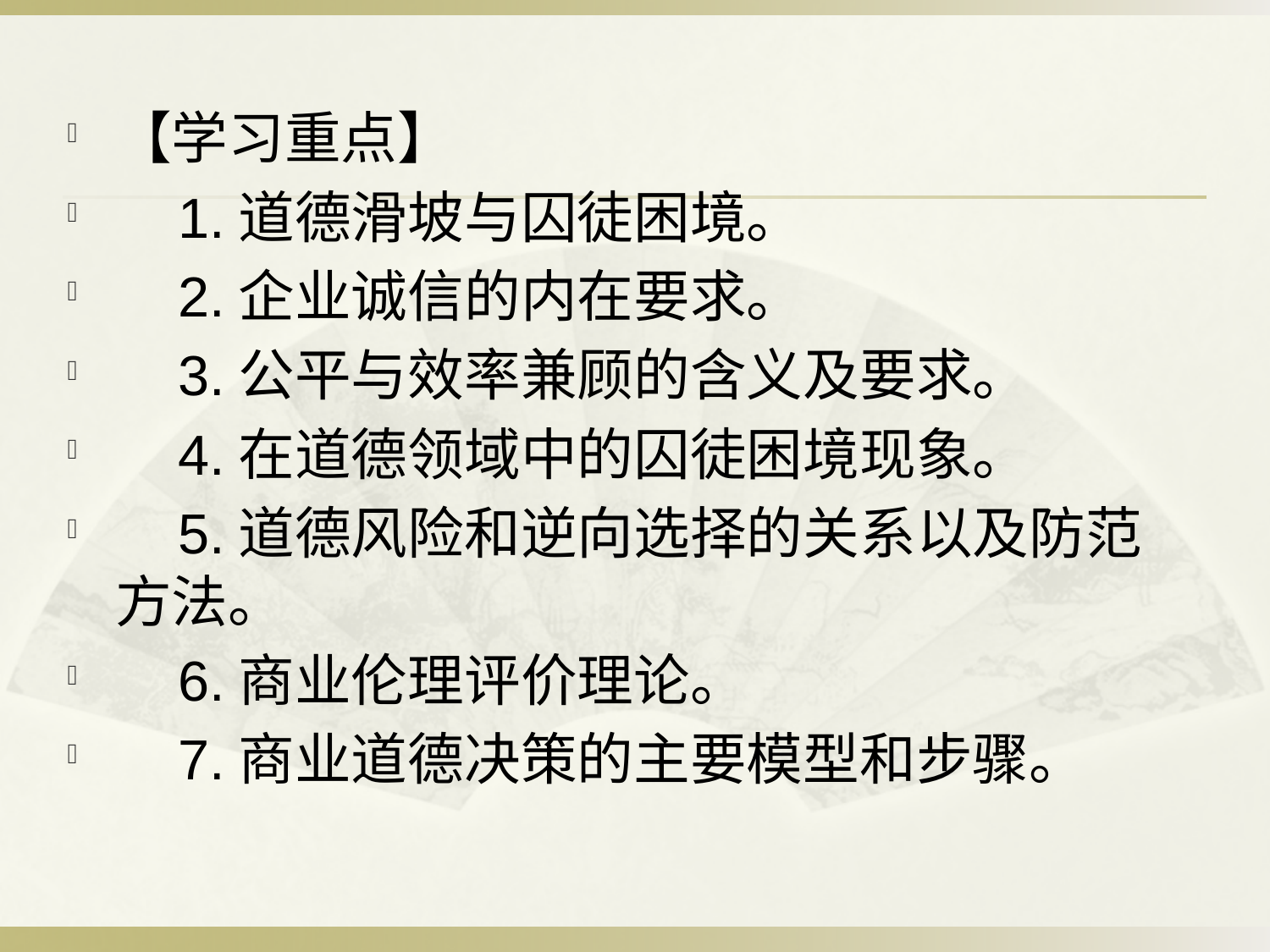

【学习重点】
    1.道德滑坡与囚徒困境。
    2.企业诚信的内在要求。
    3.公平与效率兼顾的含义及要求。
    4.在道德领域中的囚徒困境现象。
    5.道德风险和逆向选择的关系以及防范方法。
    6.商业伦理评价理论。
    7.商业道德决策的主要模型和步骤。